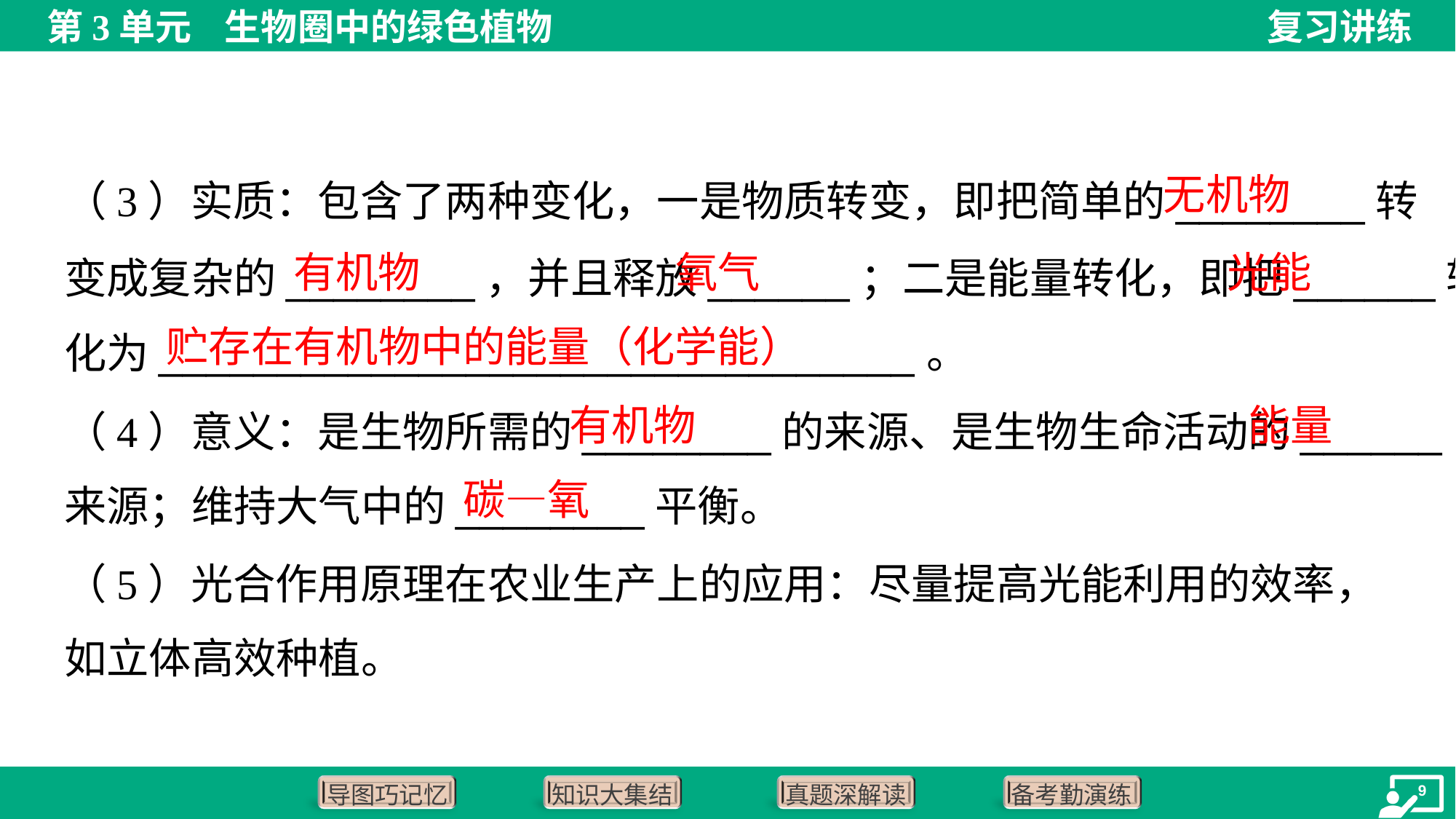

无机物
（3）实质：包含了两种变化，一是物质转变，即把简单的________转
变成复杂的________，并且释放______；二是能量转化，即把______转
化为________________________________。
有机物
氧气
光能
贮存在有机物中的能量（化学能）
有机物
能量
（4）意义：是生物所需的________的来源、是生物生命活动的______
来源；维持大气中的________平衡。
碳—氧
（5）光合作用原理在农业生产上的应用：尽量提高光能利用的效率，
如立体高效种植。